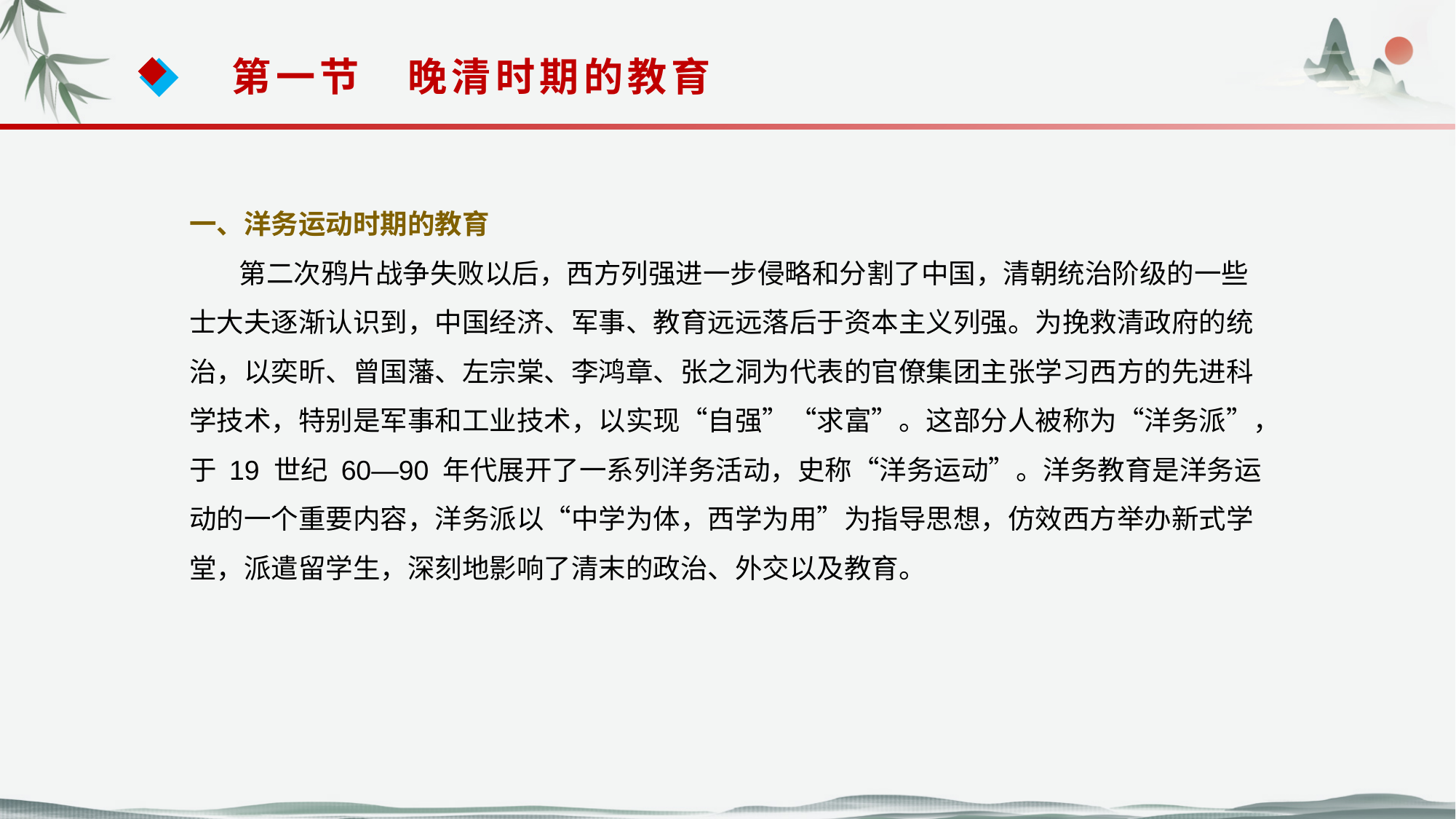

第一节　晚清时期的教育

一、洋务运动时期的教育
       第二次鸦片战争失败以后，西方列强进一步侵略和分割了中国，清朝统治阶级的一些士大夫逐渐认识到，中国经济、军事、教育远远落后于资本主义列强。为挽救清政府的统治，以奕昕、曾国藩、左宗棠、李鸿章、张之洞为代表的官僚集团主张学习西方的先进科学技术，特别是军事和工业技术，以实现“自强”“求富”。这部分人被称为“洋务派”，于 19 世纪 60—90 年代展开了一系列洋务活动，史称“洋务运动”。洋务教育是洋务运动的一个重要内容，洋务派以“中学为体，西学为用”为指导思想，仿效西方举办新式学堂，派遣留学生，深刻地影响了清末的政治、外交以及教育。